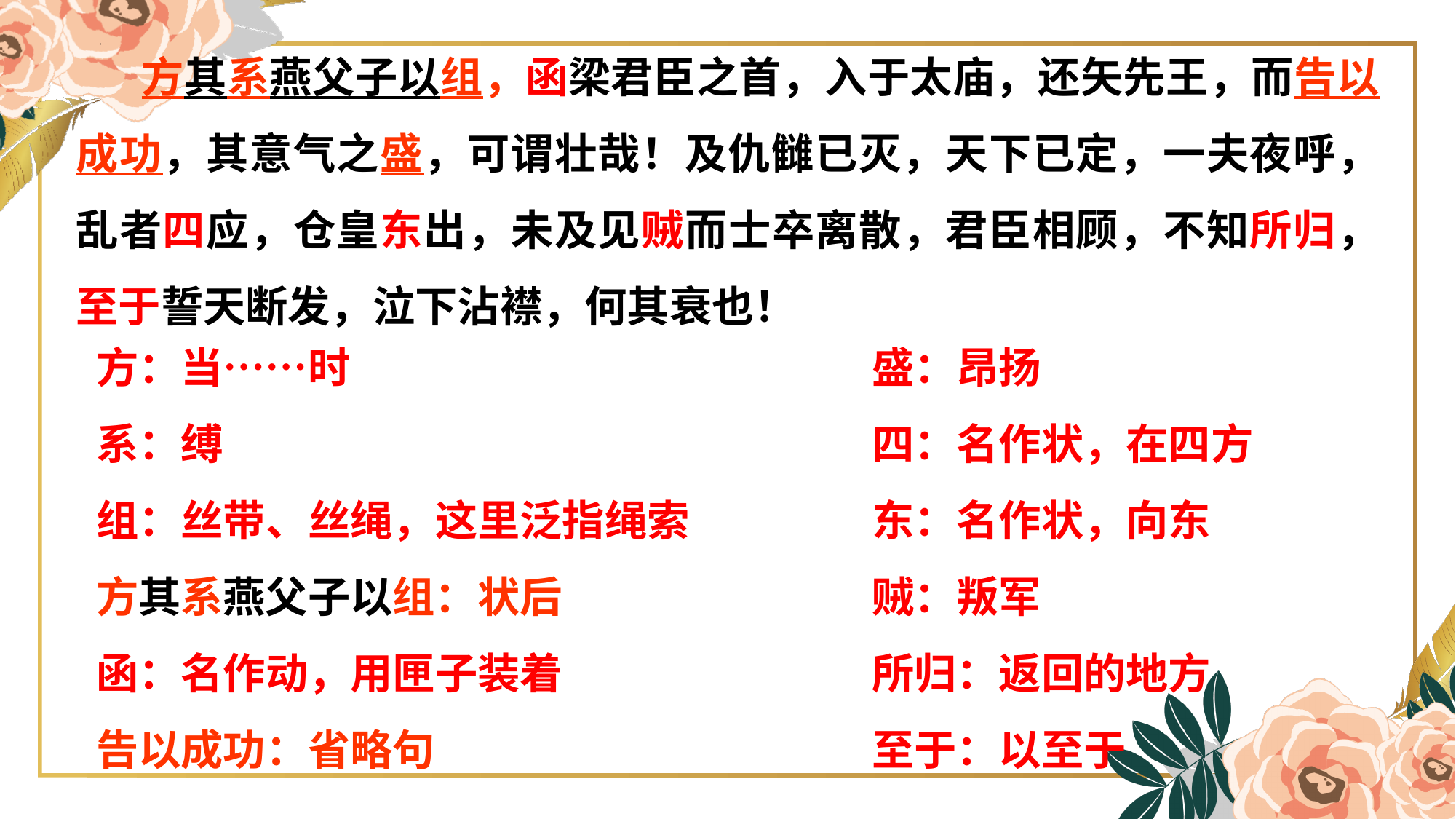

方其系燕父子以组，函梁君臣之首，入于太庙，还矢先王，而告以成功，其意气之盛，可谓壮哉！及仇雠已灭，天下已定，一夫夜呼，乱者四应，仓皇东出，未及见贼而士卒离散，君臣相顾，不知所归，至于誓天断发，泣下沾襟，何其衰也！
方：当……时
系：缚
组：丝带、丝绳，这里泛指绳索
方其系燕父子以组：状后
函：名作动，用匣子装着
告以成功：省略句
盛：昂扬
四：名作状，在四方
东：名作状，向东
贼：叛军
所归：返回的地方
至于：以至于